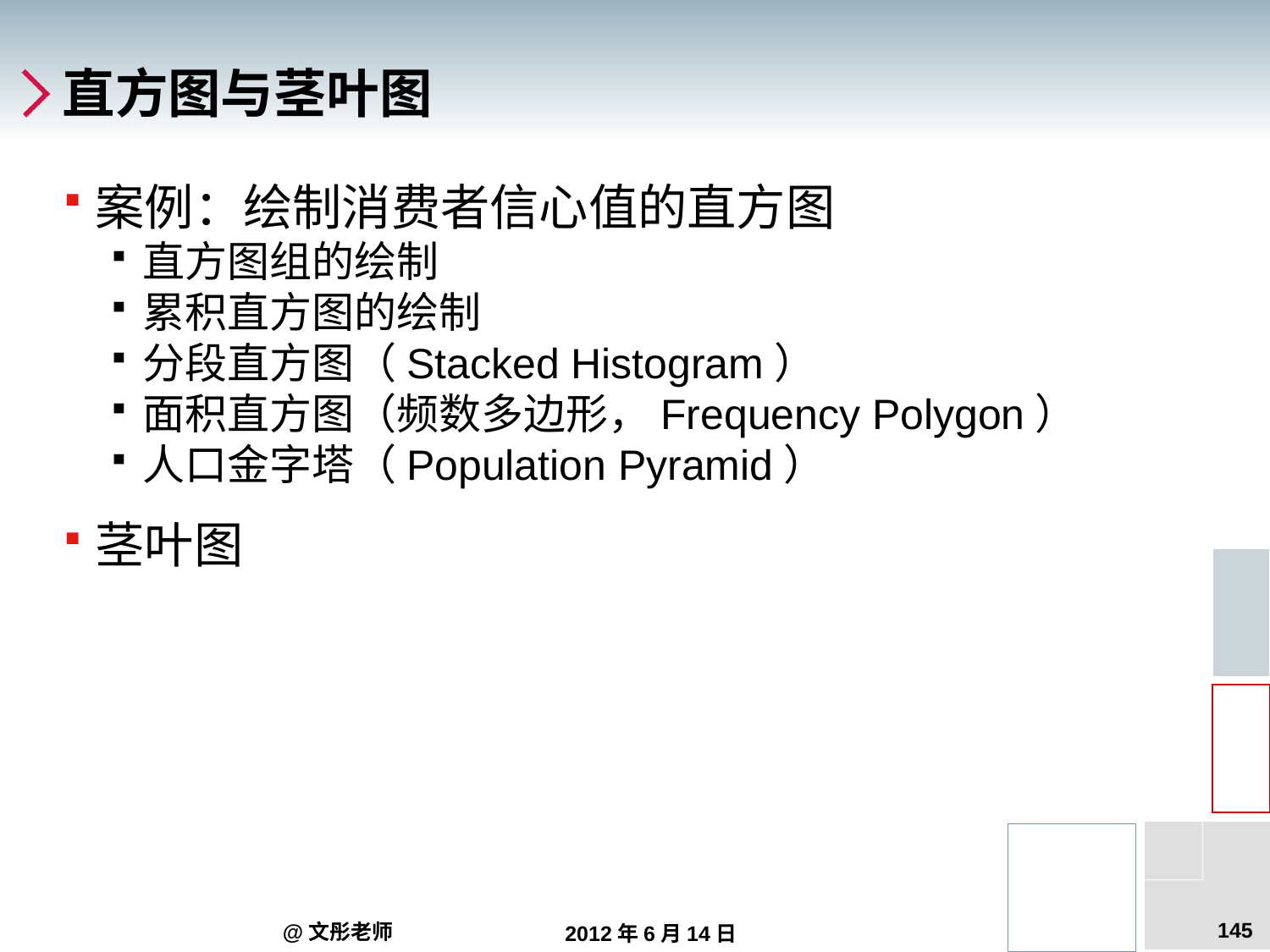

# 直方图与茎叶图
案例：绘制消费者信心值的直方图
直方图组的绘制
累积直方图的绘制
分段直方图（Stacked Histogram）
面积直方图（频数多边形，Frequency Polygon）
人口金字塔（Population Pyramid）
茎叶图

145
@文彤老师

2012年6月14日